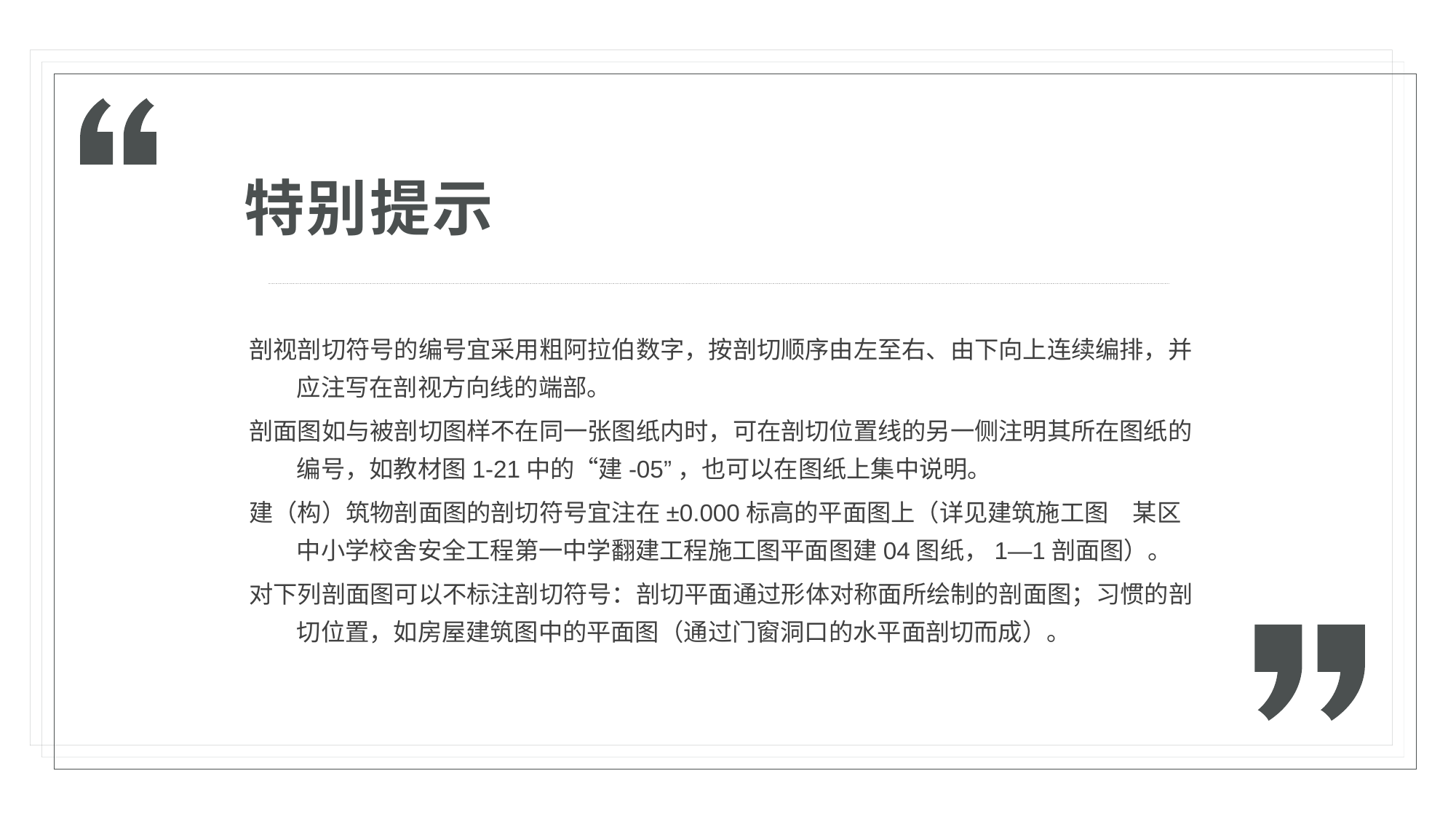

特别提示
剖视剖切符号的编号宜采用粗阿拉伯数字，按剖切顺序由左至右、由下向上连续编排，并应注写在剖视方向线的端部。
剖面图如与被剖切图样不在同一张图纸内时，可在剖切位置线的另一侧注明其所在图纸的编号，如教材图1-21中的“建-05”，也可以在图纸上集中说明。
建（构）筑物剖面图的剖切符号宜注在±0.000标高的平面图上（详见建筑施工图　某区中小学校舍安全工程第一中学翻建工程施工图平面图建04图纸，1—1剖面图）。
对下列剖面图可以不标注剖切符号：剖切平面通过形体对称面所绘制的剖面图；习惯的剖切位置，如房屋建筑图中的平面图（通过门窗洞口的水平面剖切而成）。